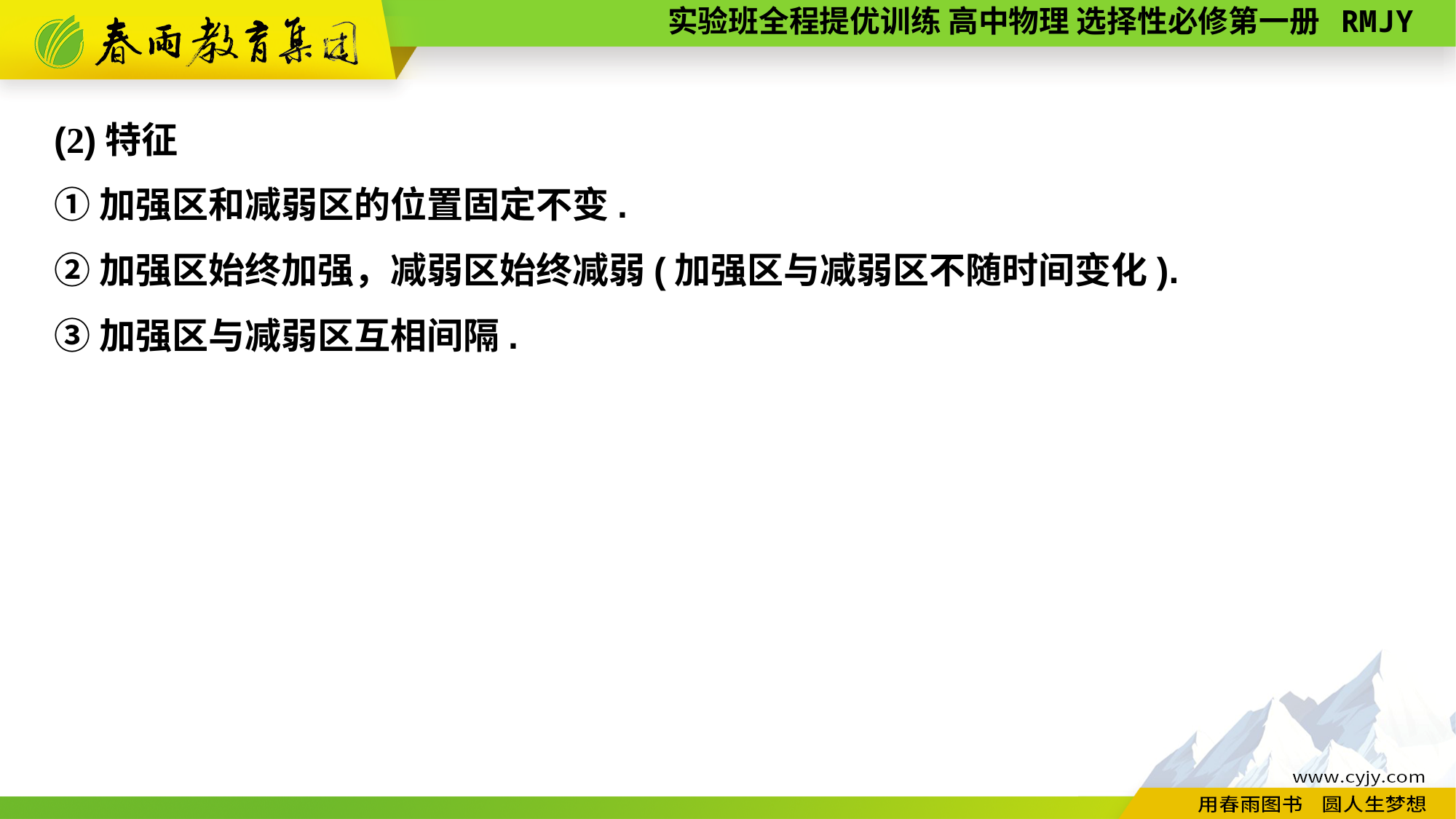

(2)特征
①加强区和减弱区的位置固定不变.
②加强区始终加强，减弱区始终减弱(加强区与减弱区不随时间变化).
③加强区与减弱区互相间隔.